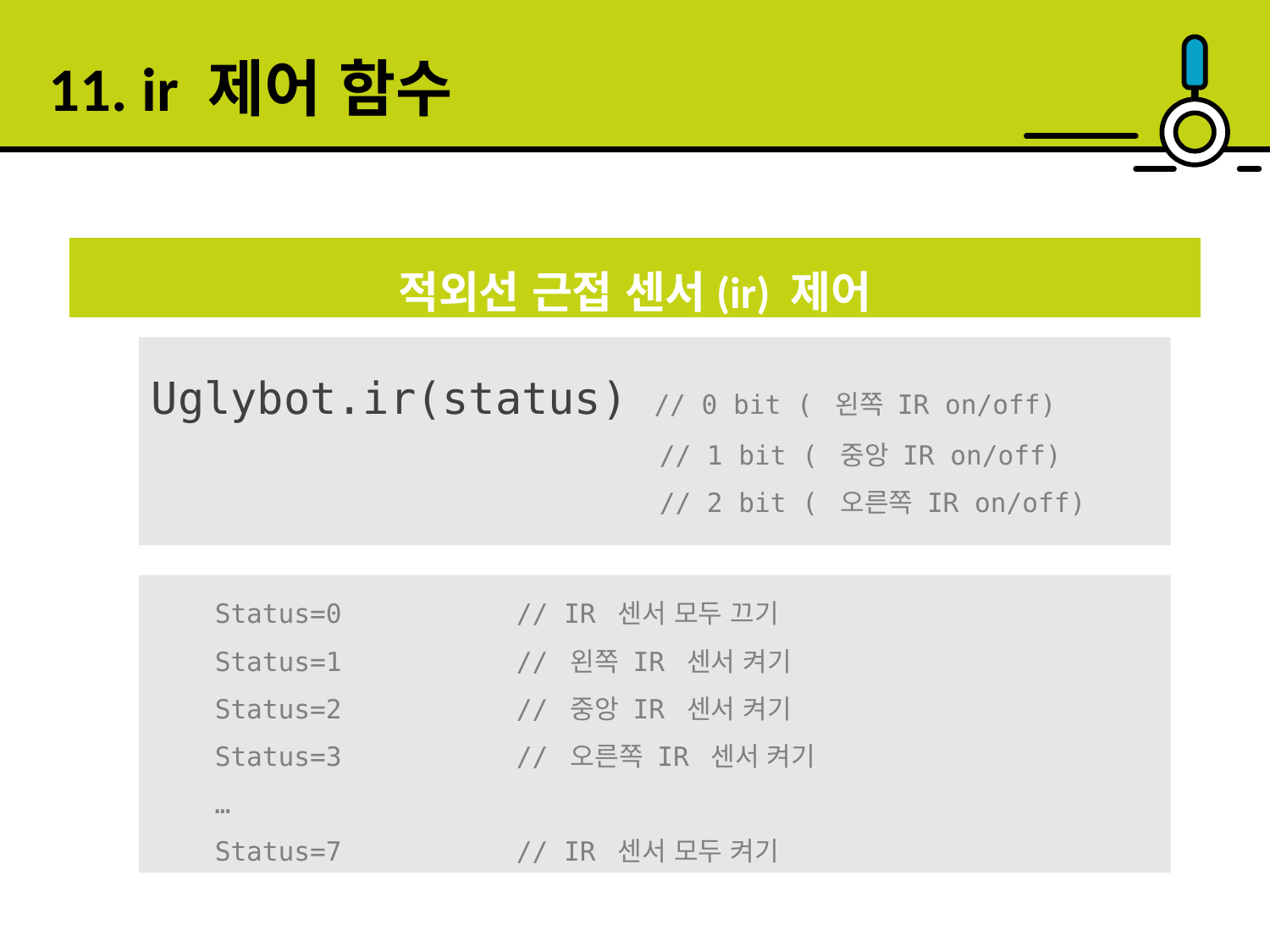

11. ir 제어 함수
적외선 근접 센서(ir) 제어
Uglybot.ir(status) // 0 bit ( 왼쪽 IR on/off)
                                // 1 bit ( 중앙 IR on/off)
                                // 2 bit ( 오른쪽 IR on/off)
    Status=0           // IR 센서 모두 끄기
    Status=1           // 왼쪽 IR 센서 켜기
    Status=2           // 중앙 IR 센서 켜기
    Status=3           // 오른쪽 IR 센서 켜기
    …
    Status=7           // IR 센서 모두 켜기